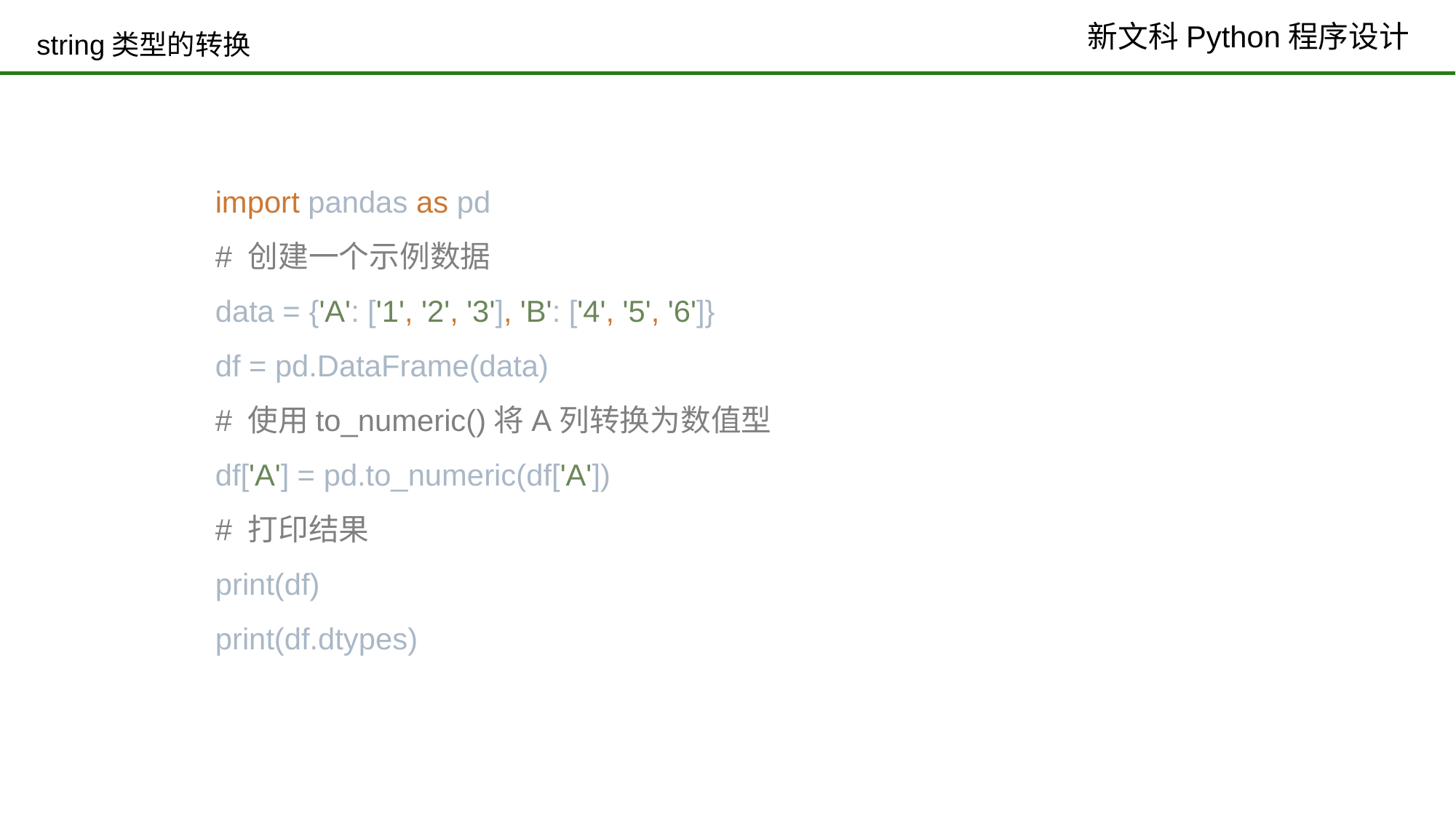

# string类型的转换
import pandas as pd
# 创建一个示例数据
data = {'A': ['1', '2', '3'], 'B': ['4', '5', '6']}
df = pd.DataFrame(data)
# 使用to_numeric()将A列转换为数值型
df['A'] = pd.to_numeric(df['A'])
# 打印结果
print(df)
print(df.dtypes)